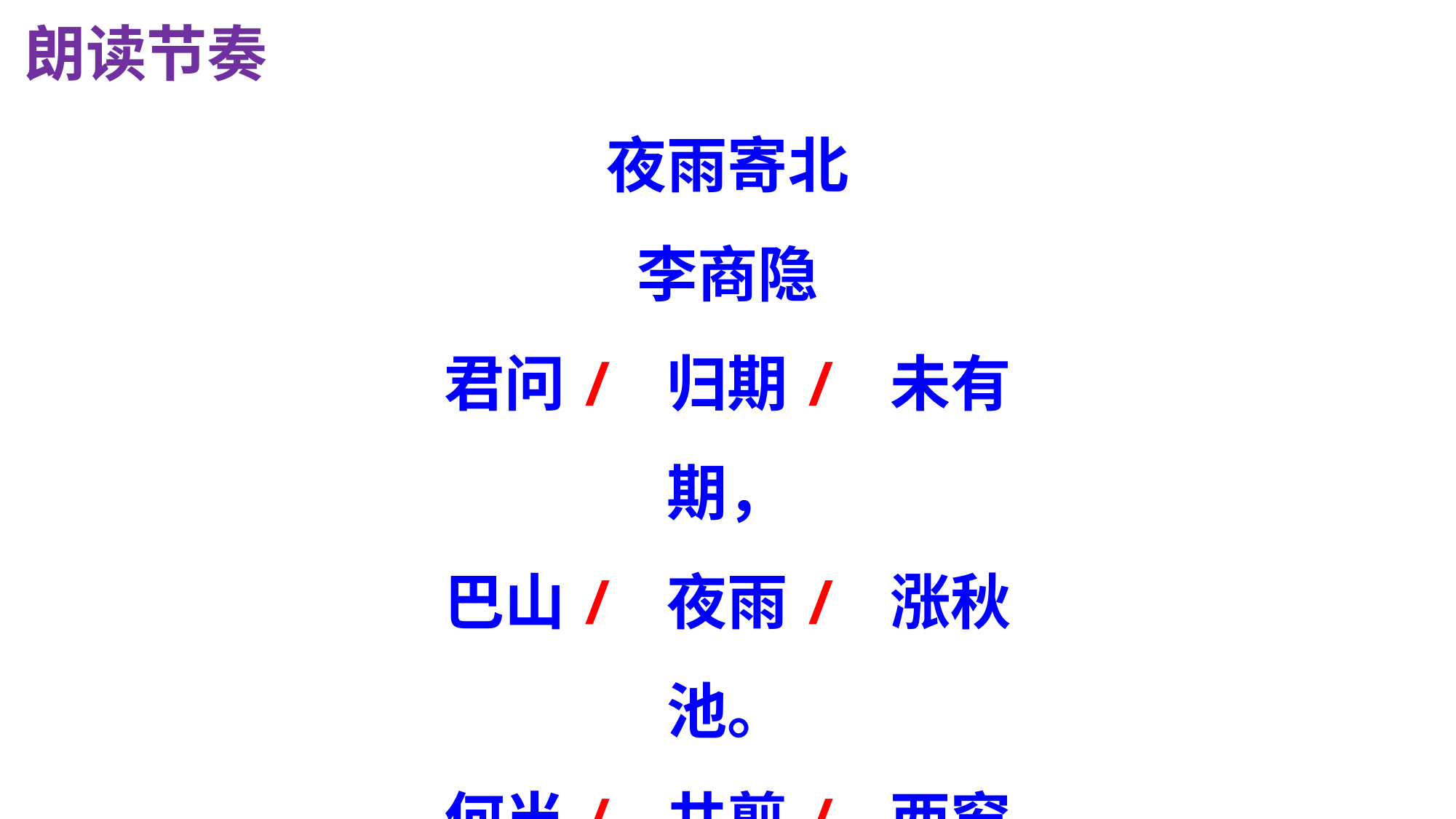

朗读节奏
夜雨寄北
李商隐
君问/ 归期/ 未有期，
巴山/ 夜雨/ 涨秋池。
何当/ 共剪/ 西窗烛，
却话/ 巴山/ 夜雨时。